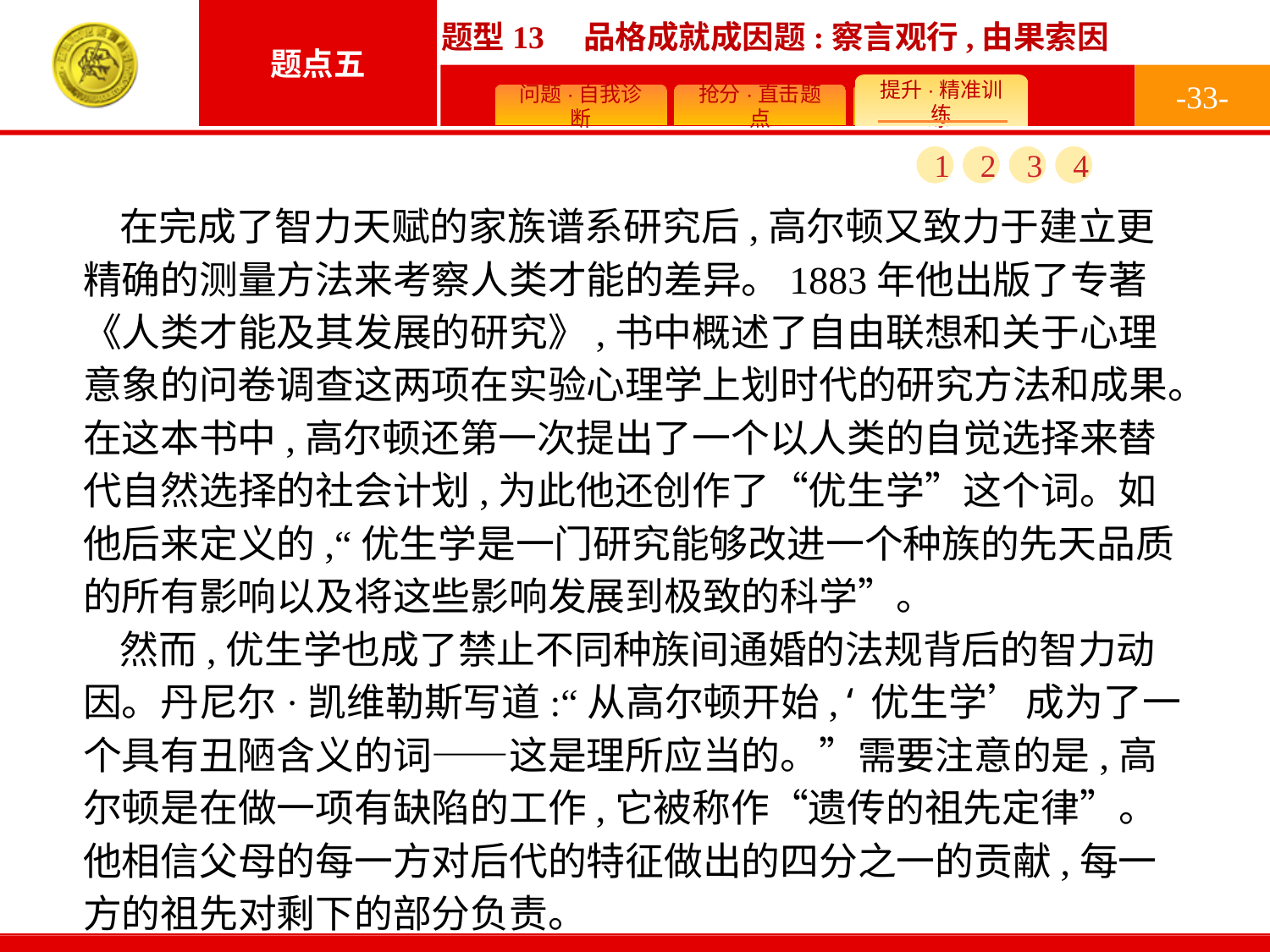

-33-
1
2
3
4
在完成了智力天赋的家族谱系研究后,高尔顿又致力于建立更精确的测量方法来考察人类才能的差异。1883年他出版了专著《人类才能及其发展的研究》,书中概述了自由联想和关于心理意象的问卷调查这两项在实验心理学上划时代的研究方法和成果。在这本书中,高尔顿还第一次提出了一个以人类的自觉选择来替代自然选择的社会计划,为此他还创作了“优生学”这个词。如他后来定义的,“优生学是一门研究能够改进一个种族的先天品质的所有影响以及将这些影响发展到极致的科学”。
然而,优生学也成了禁止不同种族间通婚的法规背后的智力动因。丹尼尔·凯维勒斯写道:“从高尔顿开始,‘优生学’成为了一个具有丑陋含义的词——这是理所应当的。”需要注意的是,高尔顿是在做一项有缺陷的工作,它被称作“遗传的祖先定律”。他相信父母的每一方对后代的特征做出的四分之一的贡献,每一方的祖先对剩下的部分负责。